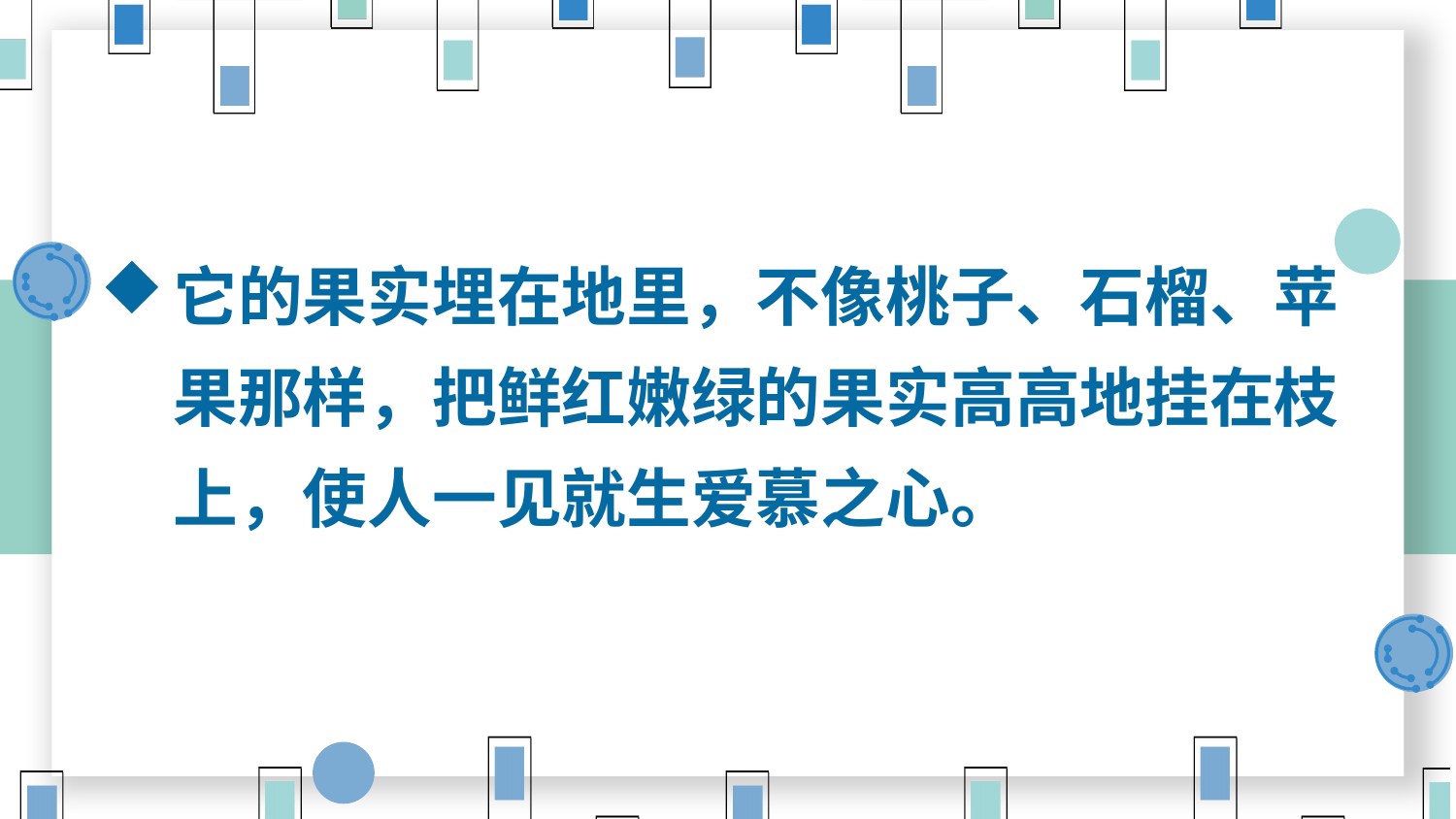

它的果实埋在地里，不像桃子、石榴、苹果那样，把鲜红嫩绿的果实高高地挂在枝上，使人一见就生爱慕之心。